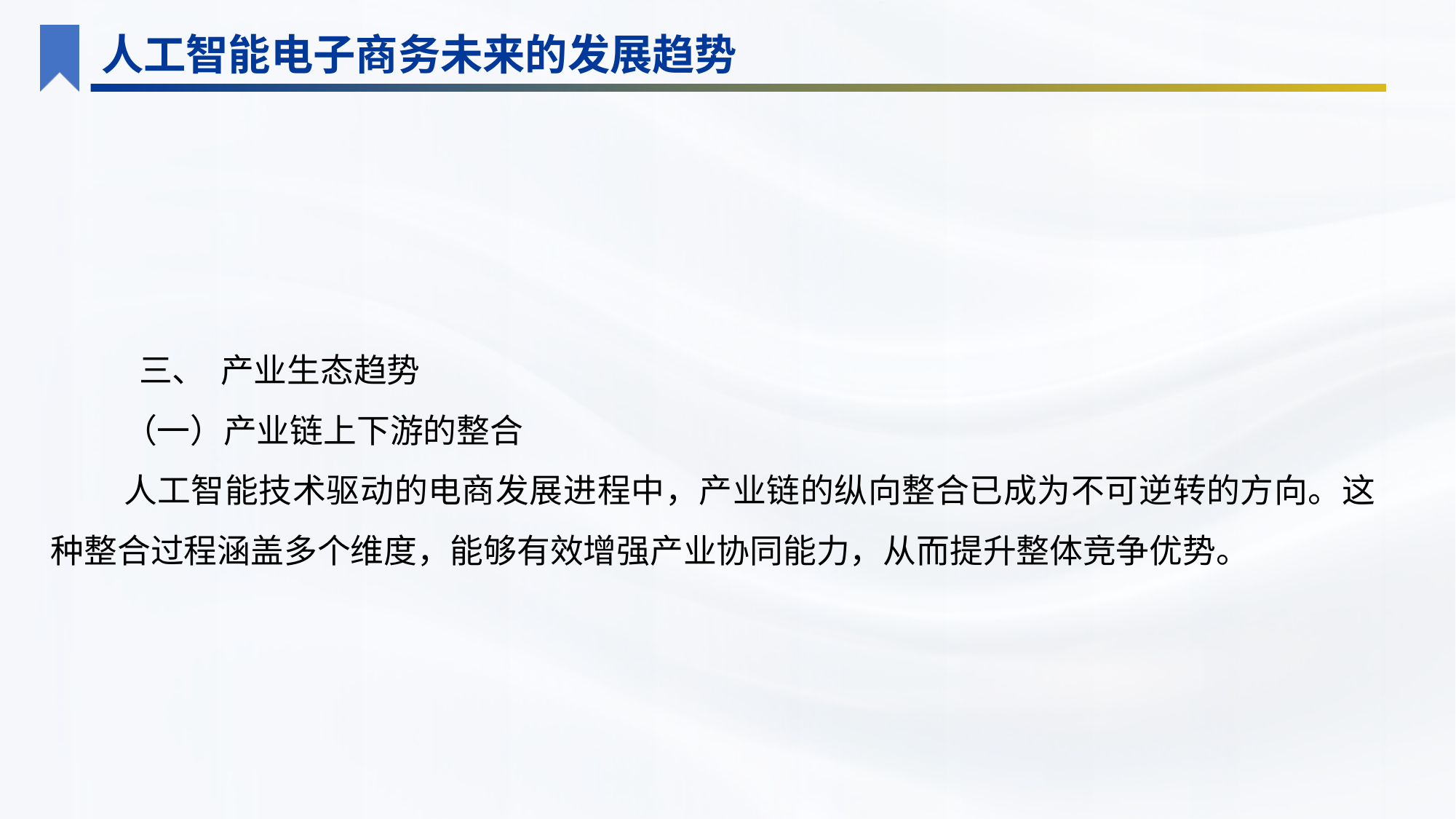

人工智能电子商务未来的发展趋势
 三、  产业生态趋势
（一）产业链上下游的整合
人工智能技术驱动的电商发展进程中，产业链的纵向整合已成为不可逆转的方向。这种整合过程涵盖多个维度，能够有效增强产业协同能力，从而提升整体竞争优势。